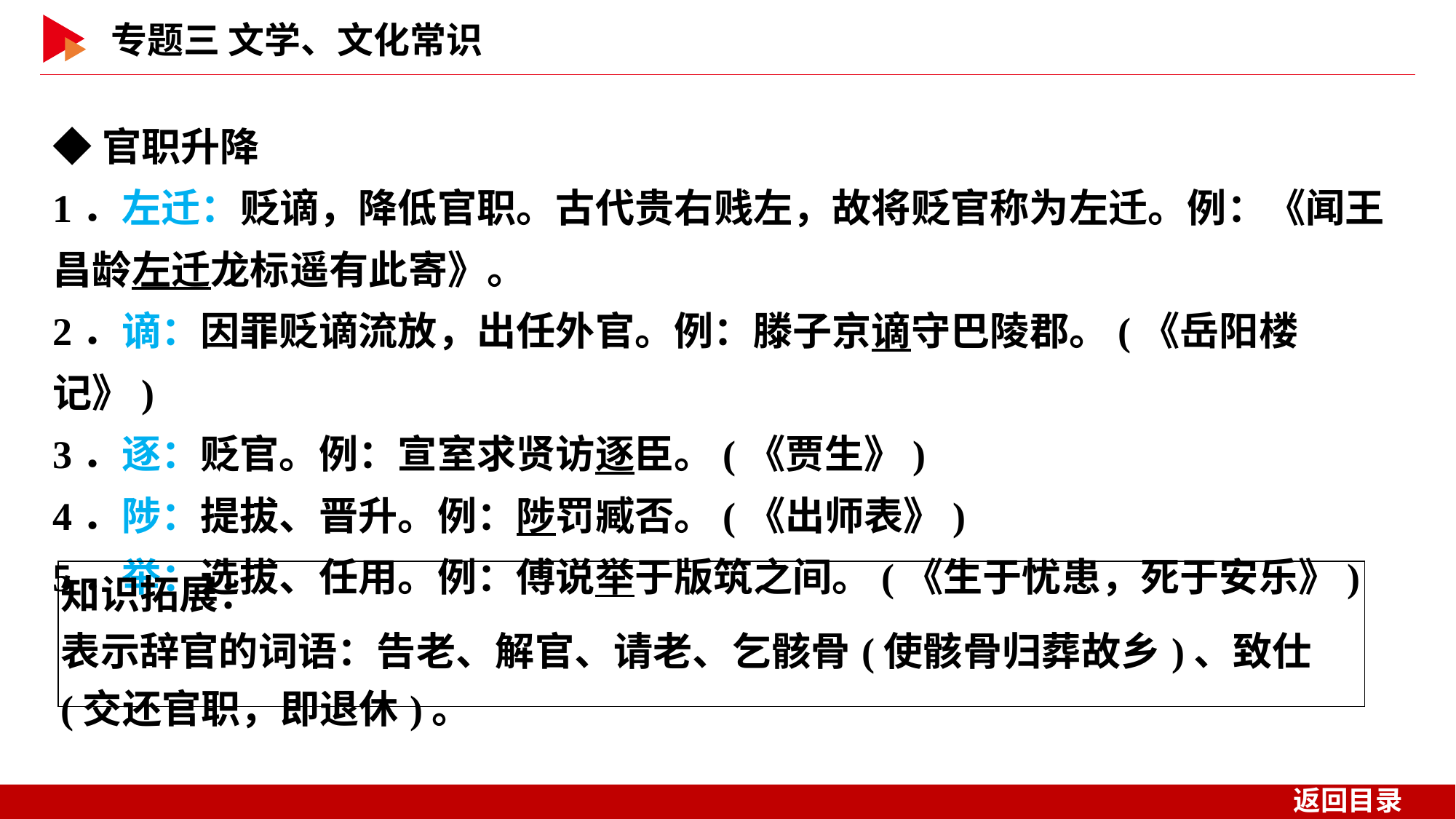

◆官职升降
1．左迁：贬谪，降低官职。古代贵右贱左，故将贬官称为左迁。例：《闻王昌龄左迁龙标遥有此寄》。
2．谪：因罪贬谪流放，出任外官。例：滕子京谪守巴陵郡。(《岳阳楼记》)
3．逐：贬官。例：宣室求贤访逐臣。(《贾生》)
4．陟：提拔、晋升。例：陟罚臧否。(《出师表》)
5．举：选拔、任用。例：傅说举于版筑之间。(《生于忧患，死于安乐》)
| 知识拓展： 表示辞官的词语：告老、解官、请老、乞骸骨(使骸骨归葬故乡)、致仕(交还官职，即退休)。 |
| --- |